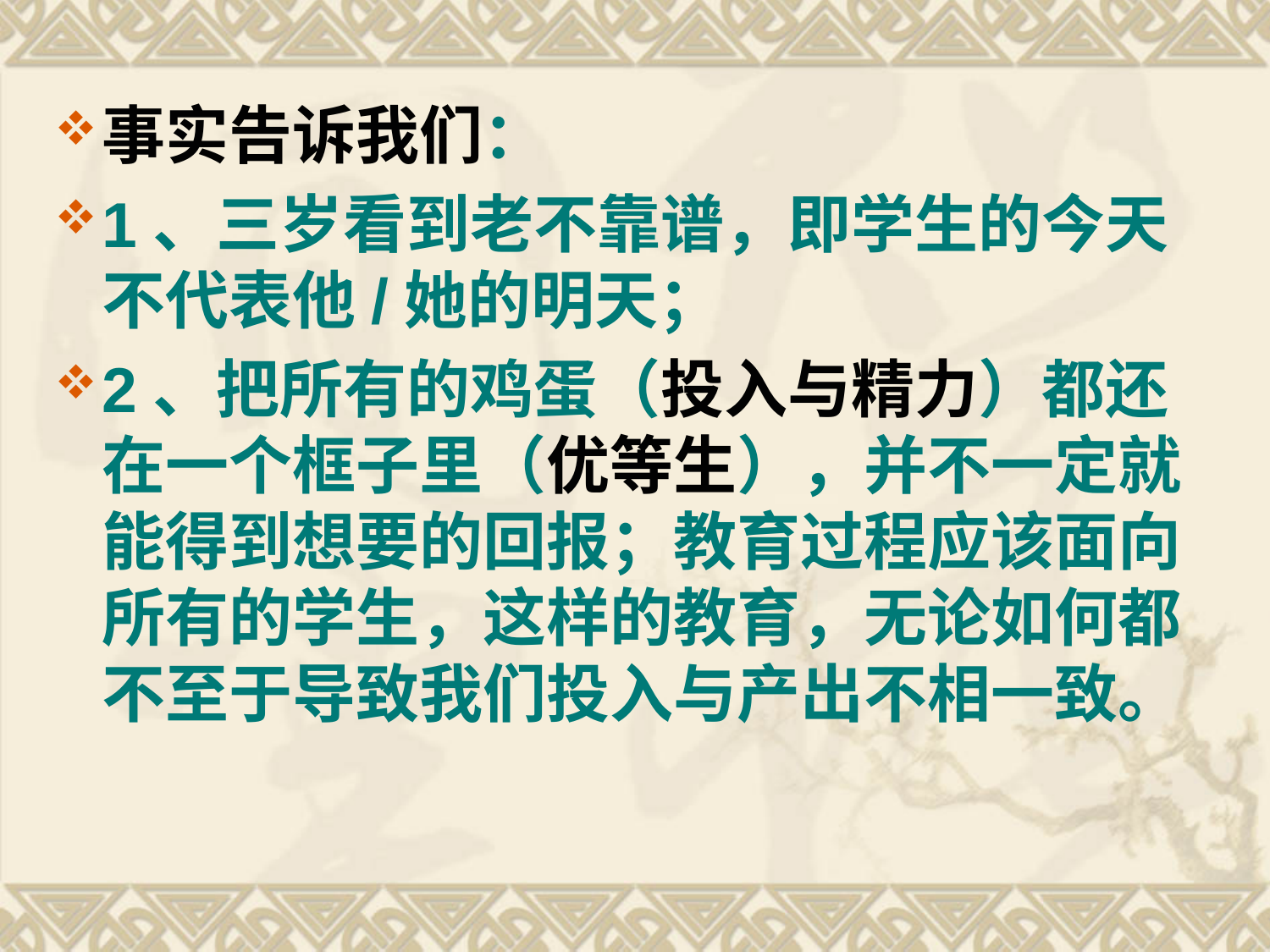

#
事实告诉我们：
1、三岁看到老不靠谱，即学生的今天不代表他/她的明天；
2、把所有的鸡蛋（投入与精力）都还在一个框子里（优等生），并不一定就能得到想要的回报；教育过程应该面向所有的学生，这样的教育，无论如何都不至于导致我们投入与产出不相一致。